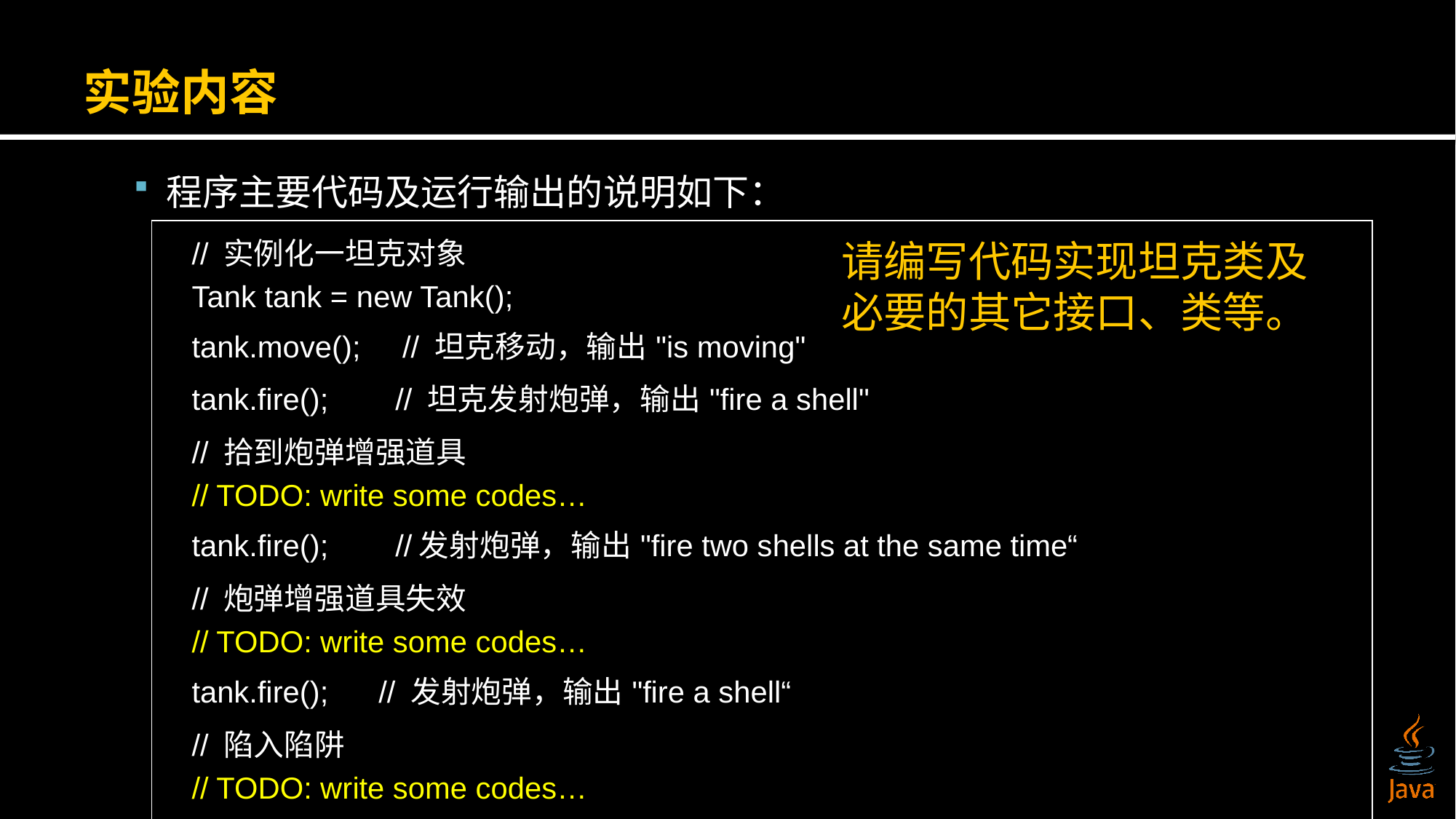

# 实验内容
程序主要代码及运行输出的说明如下：
| // 实例化一坦克对象 Tank tank = new Tank(); tank.move(); // 坦克移动，输出"is moving" tank.fire(); // 坦克发射炮弹，输出"fire a shell" // 拾到炮弹增强道具 // TODO: write some codes… tank.fire(); //发射炮弹，输出"fire two shells at the same time“ // 炮弹增强道具失效 // TODO: write some codes… tank.fire(); // 发射炮弹，输出"fire a shell“ // 陷入陷阱 // TODO: write some codes… tank.move(); //坦克移动，输出"can't move“ |
| --- |
请编写代码实现坦克类及必要的其它接口、类等。
6